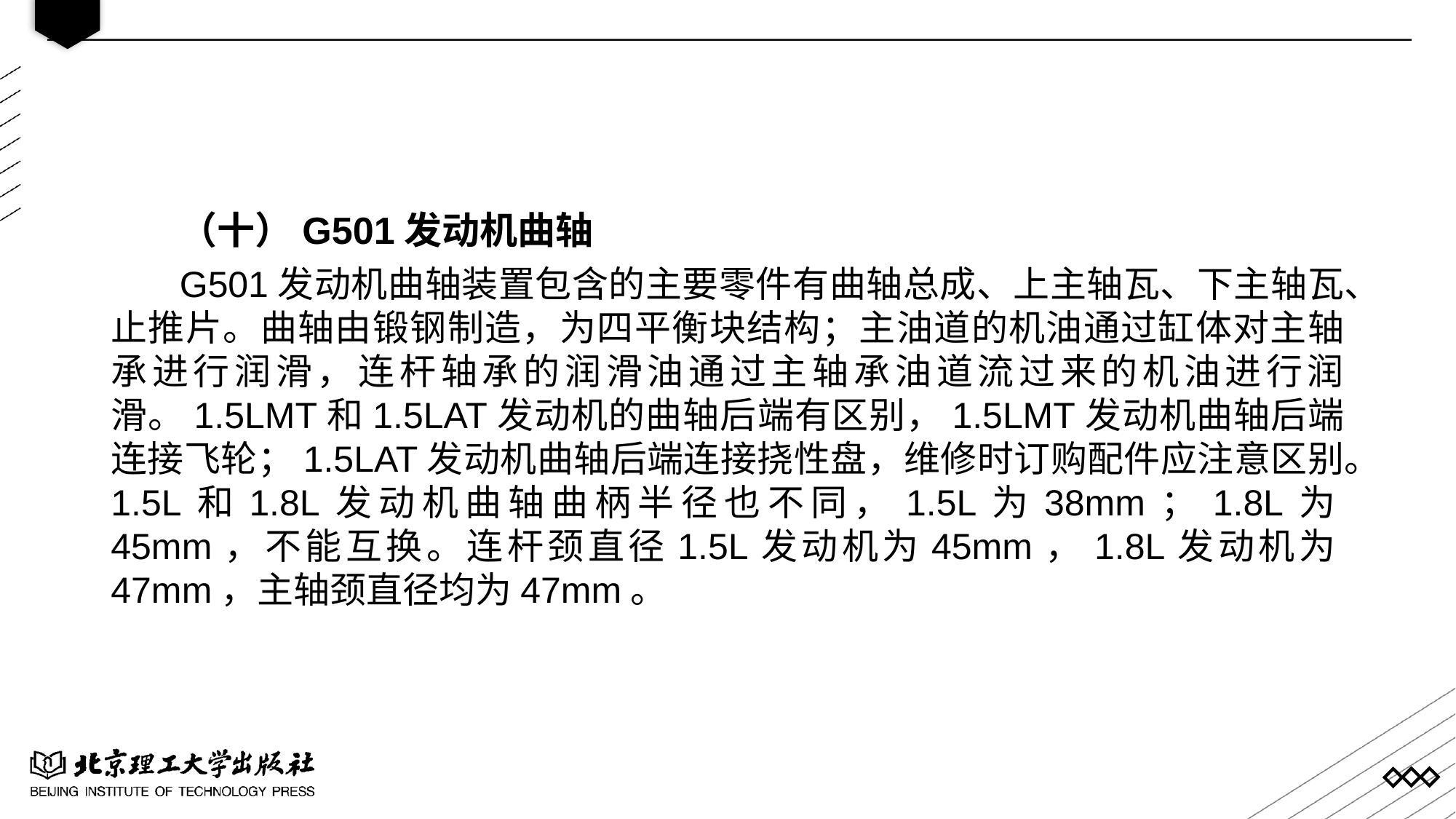

（十）G501发动机曲轴
G501发动机曲轴装置包含的主要零件有曲轴总成、上主轴瓦、下主轴瓦、止推片。曲轴由锻钢制造，为四平衡块结构；主油道的机油通过缸体对主轴承进行润滑，连杆轴承的润滑油通过主轴承油道流过来的机油进行润滑。1.5LMT和1.5LAT发动机的曲轴后端有区别，1.5LMT发动机曲轴后端连接飞轮；1.5LAT发动机曲轴后端连接挠性盘，维修时订购配件应注意区别。1.5L和1.8L发动机曲轴曲柄半径也不同，1.5L为38mm；1.8L为45mm，不能互换。连杆颈直径1.5L发动机为45mm，1.8L发动机为47mm，主轴颈直径均为47mm。